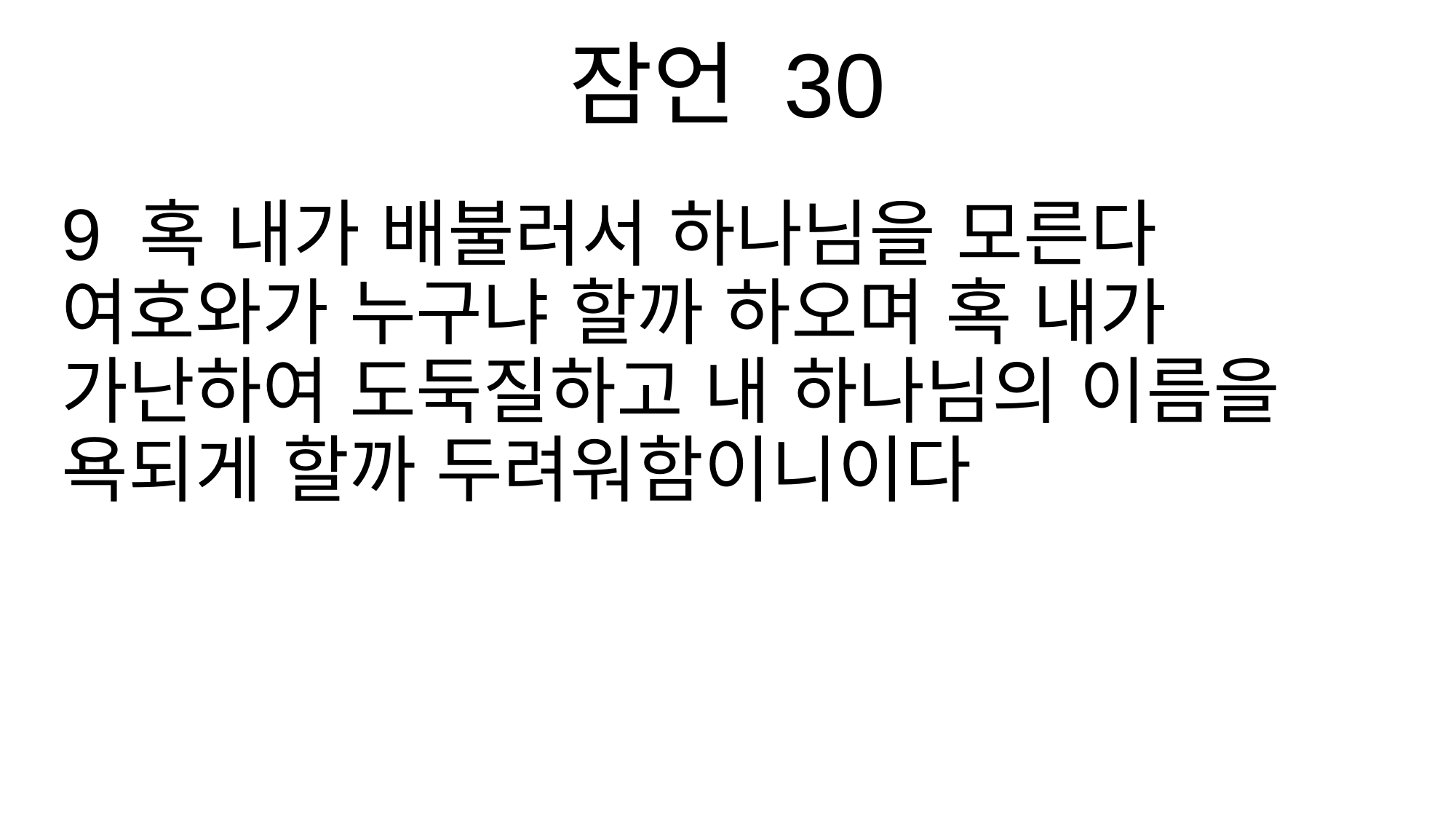

잠언 30
9 혹 내가 배불러서 하나님을 모른다 여호와가 누구냐 할까 하오며 혹 내가 가난하여 도둑질하고 내 하나님의 이름을 욕되게 할까 두려워함이니이다